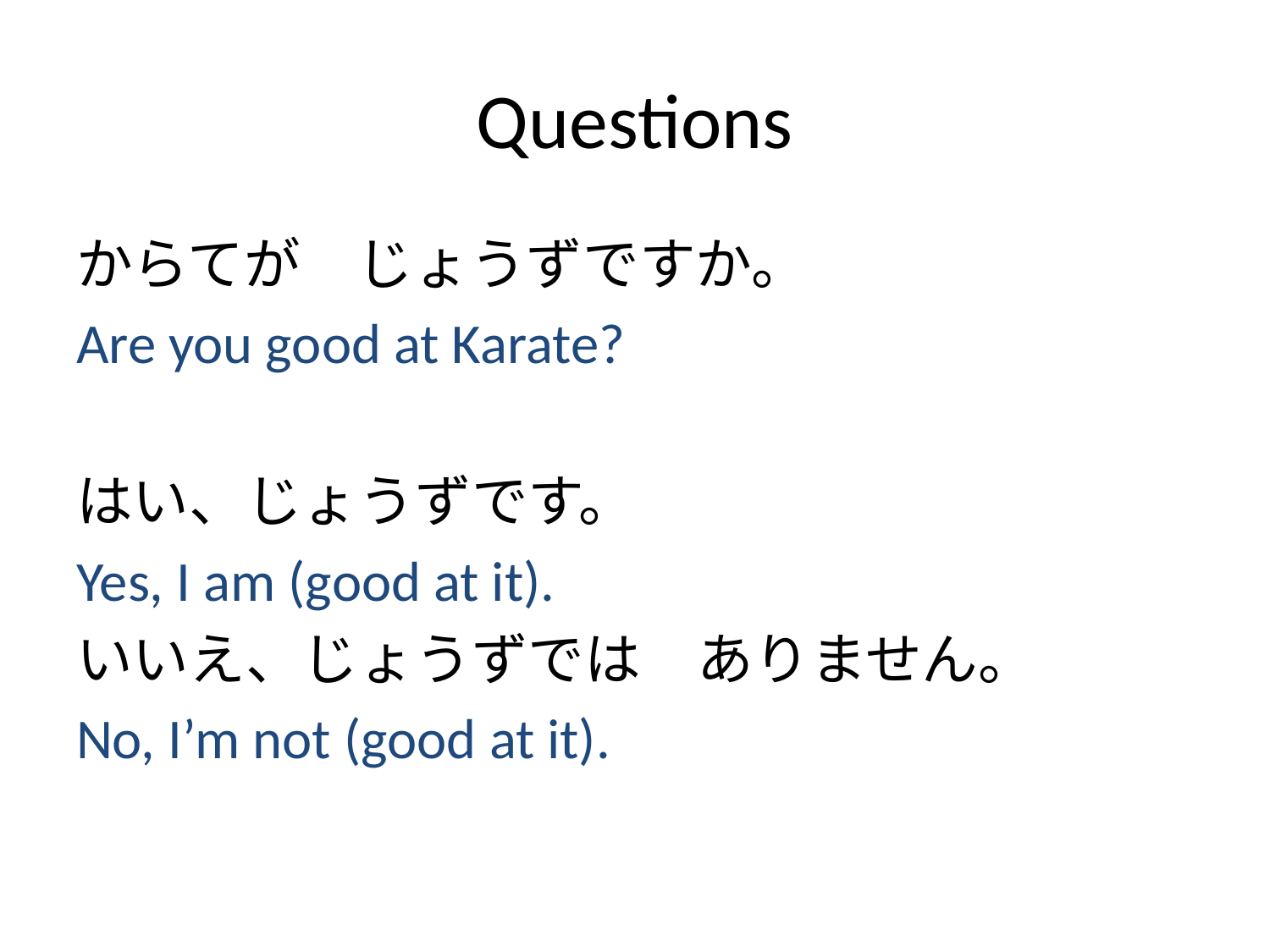

# Questions
からてが　じょうずですか。
Are you good at Karate?

はい、じょうずです。
Yes, I am (good at it).
いいえ、じょうずでは　ありません。
No, I’m not (good at it).